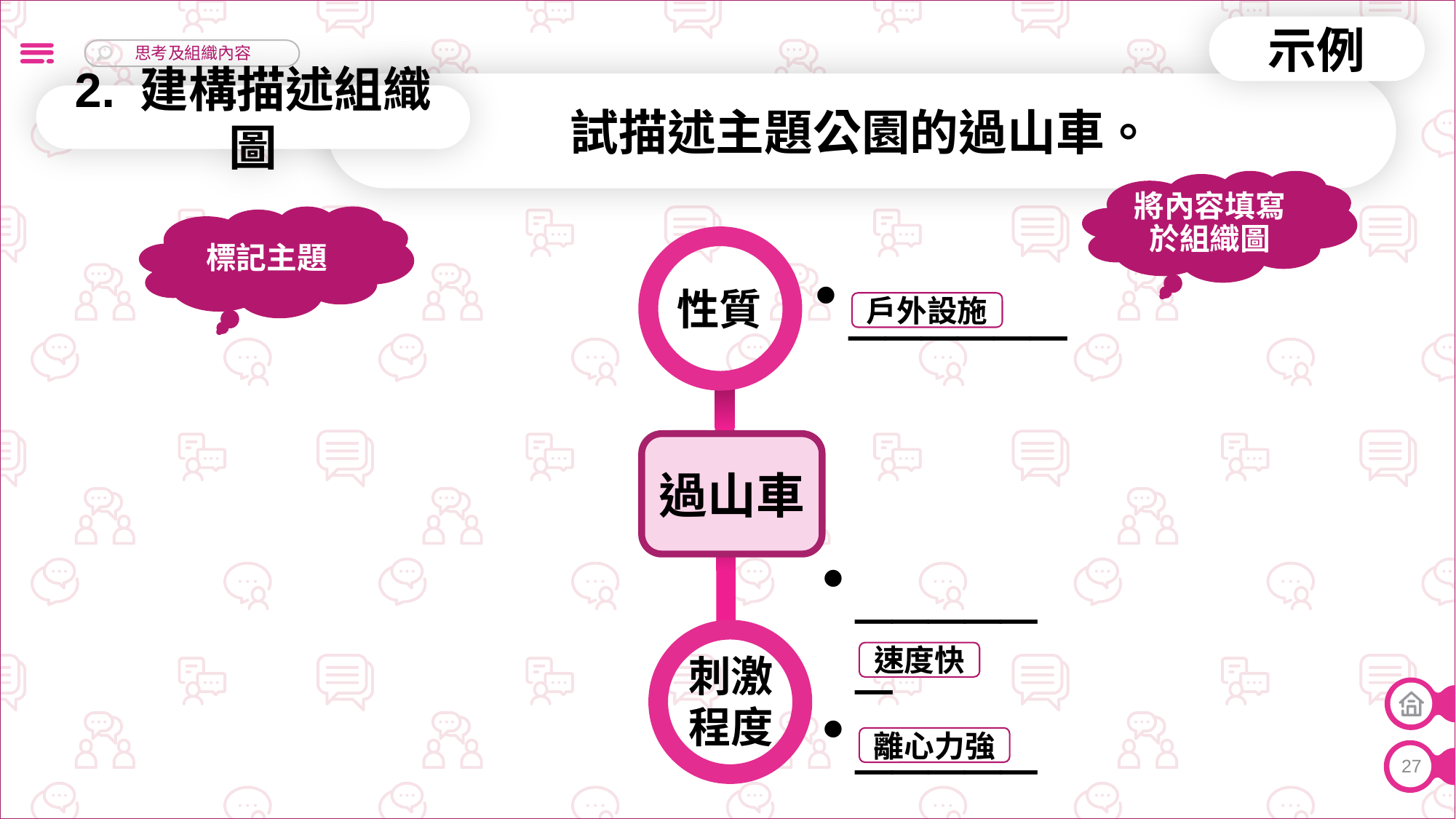

示例
試描述主題公園的過山車。
2. 建構描述組織圖
將內容填寫於組織圖
標記主題

______
性質
戶外設施
過山車

______
______
速度快
刺激程度
離心力強
27